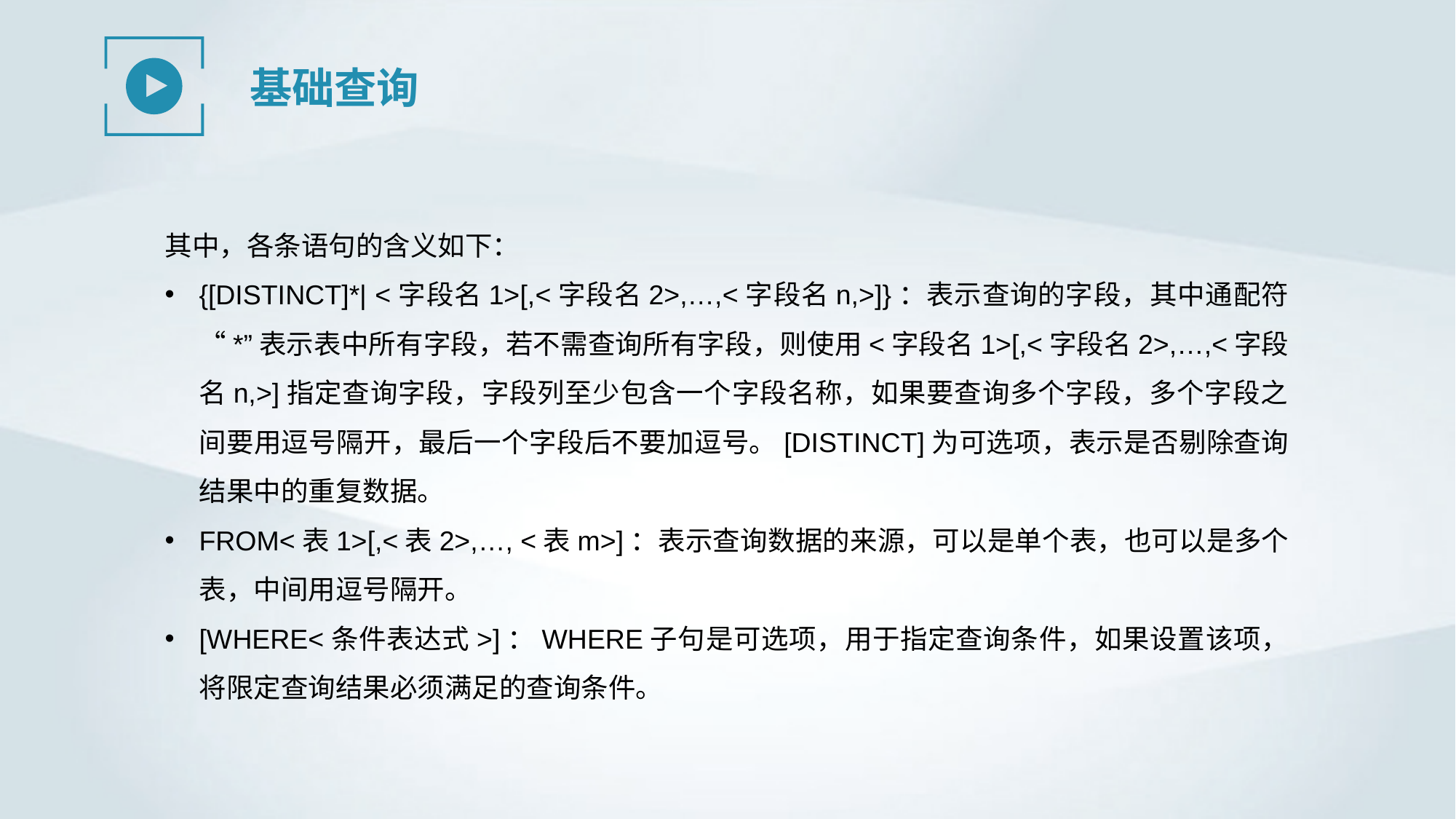

基础查询
其中，各条语句的含义如下：
{[DISTINCT]*| <字段名1>[,<字段名2>,…,<字段名n,>]}：表示查询的字段，其中通配符“*”表示表中所有字段，若不需查询所有字段，则使用<字段名1>[,<字段名2>,…,<字段名n,>]指定查询字段，字段列至少包含一个字段名称，如果要查询多个字段，多个字段之间要用逗号隔开，最后一个字段后不要加逗号。[DISTINCT]为可选项，表示是否剔除查询结果中的重复数据。
FROM<表1>[,<表2>,…, <表m>]：表示查询数据的来源，可以是单个表，也可以是多个表，中间用逗号隔开。
[WHERE<条件表达式>]：WHERE子句是可选项，用于指定查询条件，如果设置该项，将限定查询结果必须满足的查询条件。